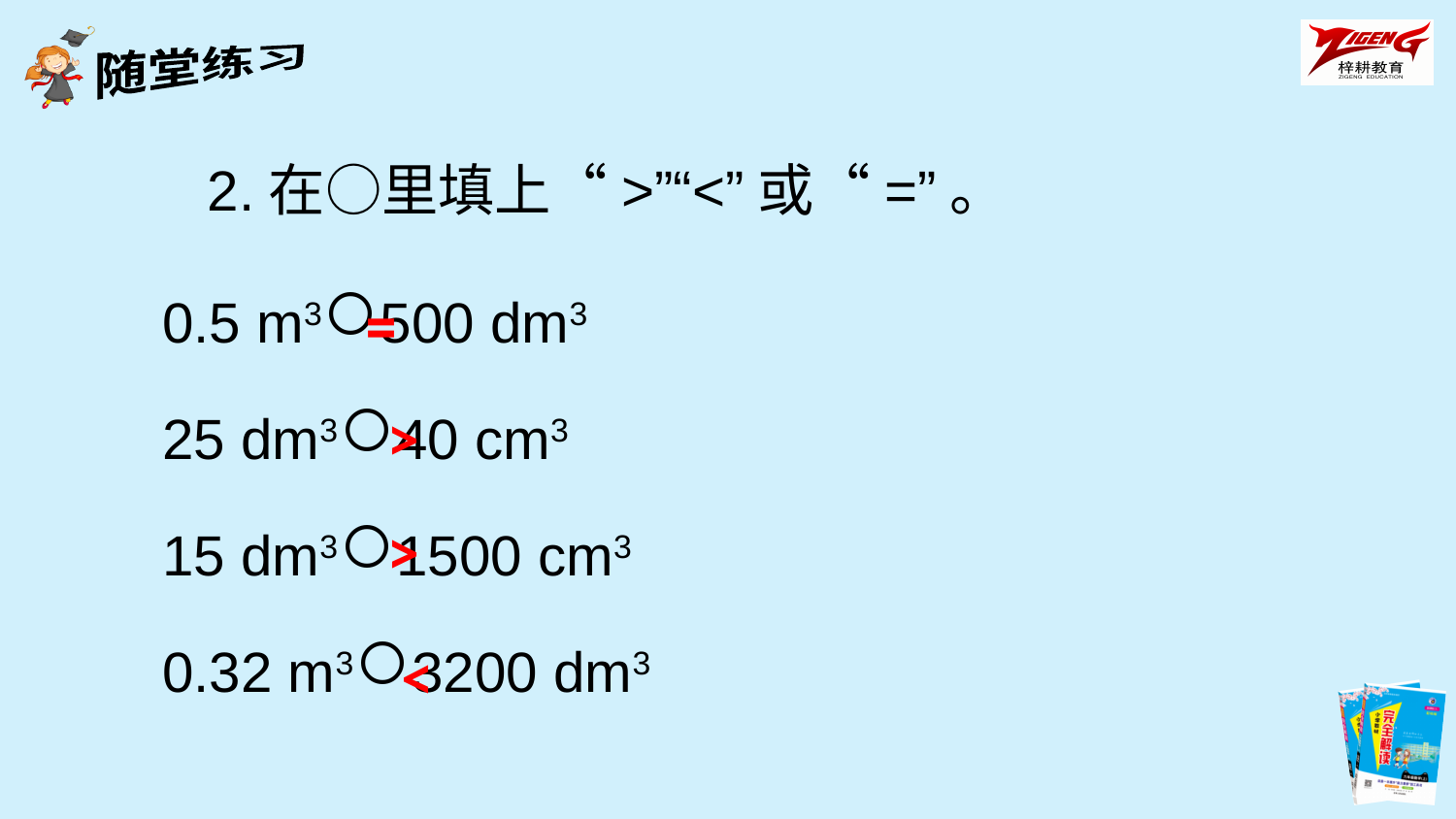

2.在○里填上“>”“<”或“=”。
0.5 m3○500 dm3
25 dm3○40 cm3
15 dm3○1500 cm3
0.32 m3○3200 dm3
=
>
>
<